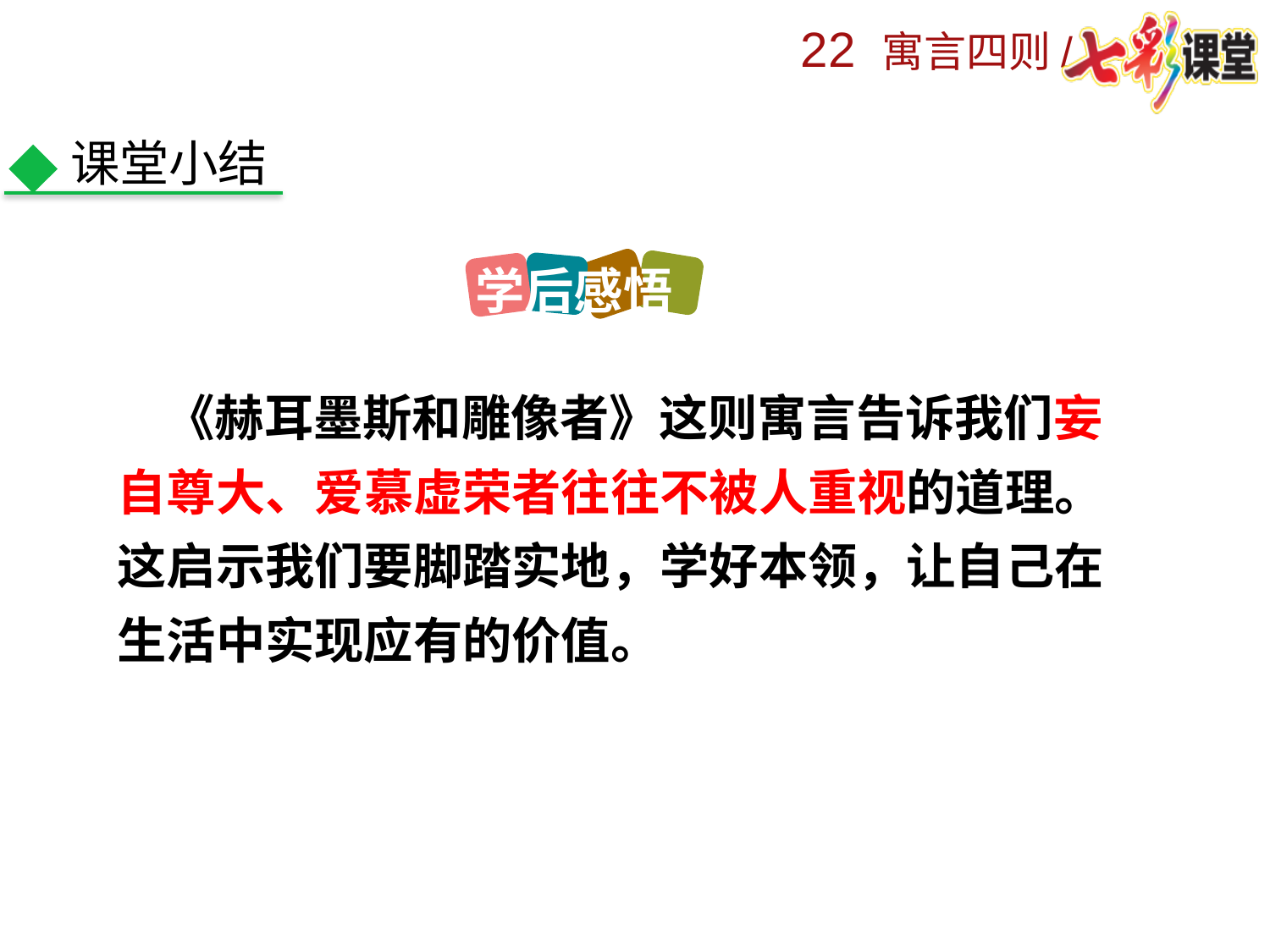

课堂小结

学后感悟

    《赫耳墨斯和雕像者》这则寓言告诉我们妄自尊大、爱慕虚荣者往往不被人重视的道理。这启示我们要脚踏实地，学好本领，让自己在生活中实现应有的价值。